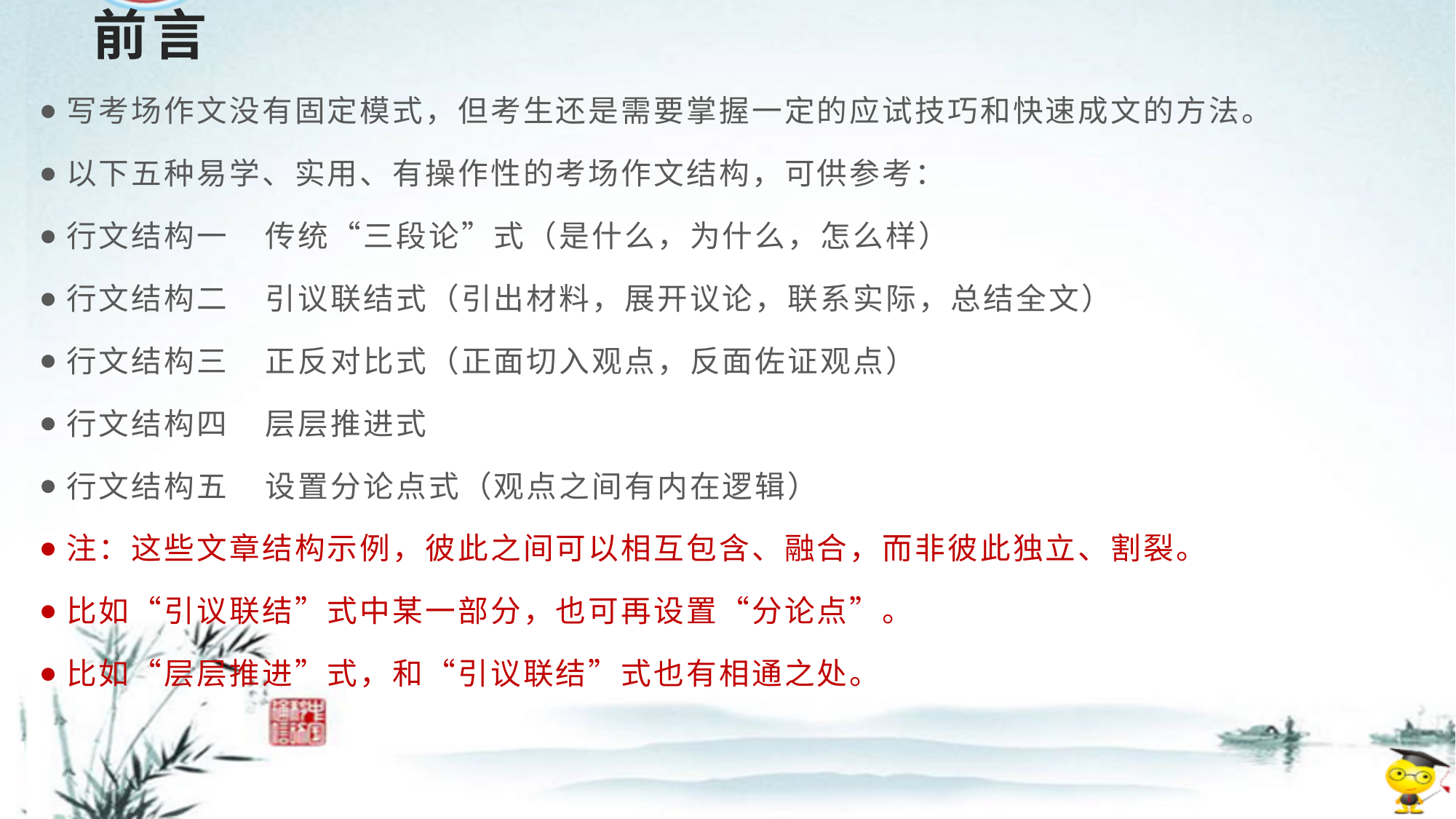

# 前言
写考场作文没有固定模式，但考生还是需要掌握一定的应试技巧和快速成文的方法。
以下五种易学、实用、有操作性的考场作文结构，可供参考：
行文结构一    传统“三段论”式（是什么，为什么，怎么样）
行文结构二    引议联结式（引出材料，展开议论，联系实际，总结全文）
行文结构三    正反对比式（正面切入观点，反面佐证观点）
行文结构四    层层推进式
行文结构五    设置分论点式（观点之间有内在逻辑）
注：这些文章结构示例，彼此之间可以相互包含、融合，而非彼此独立、割裂。
比如“引议联结”式中某一部分，也可再设置“分论点”。
比如“层层推进”式，和“引议联结”式也有相通之处。